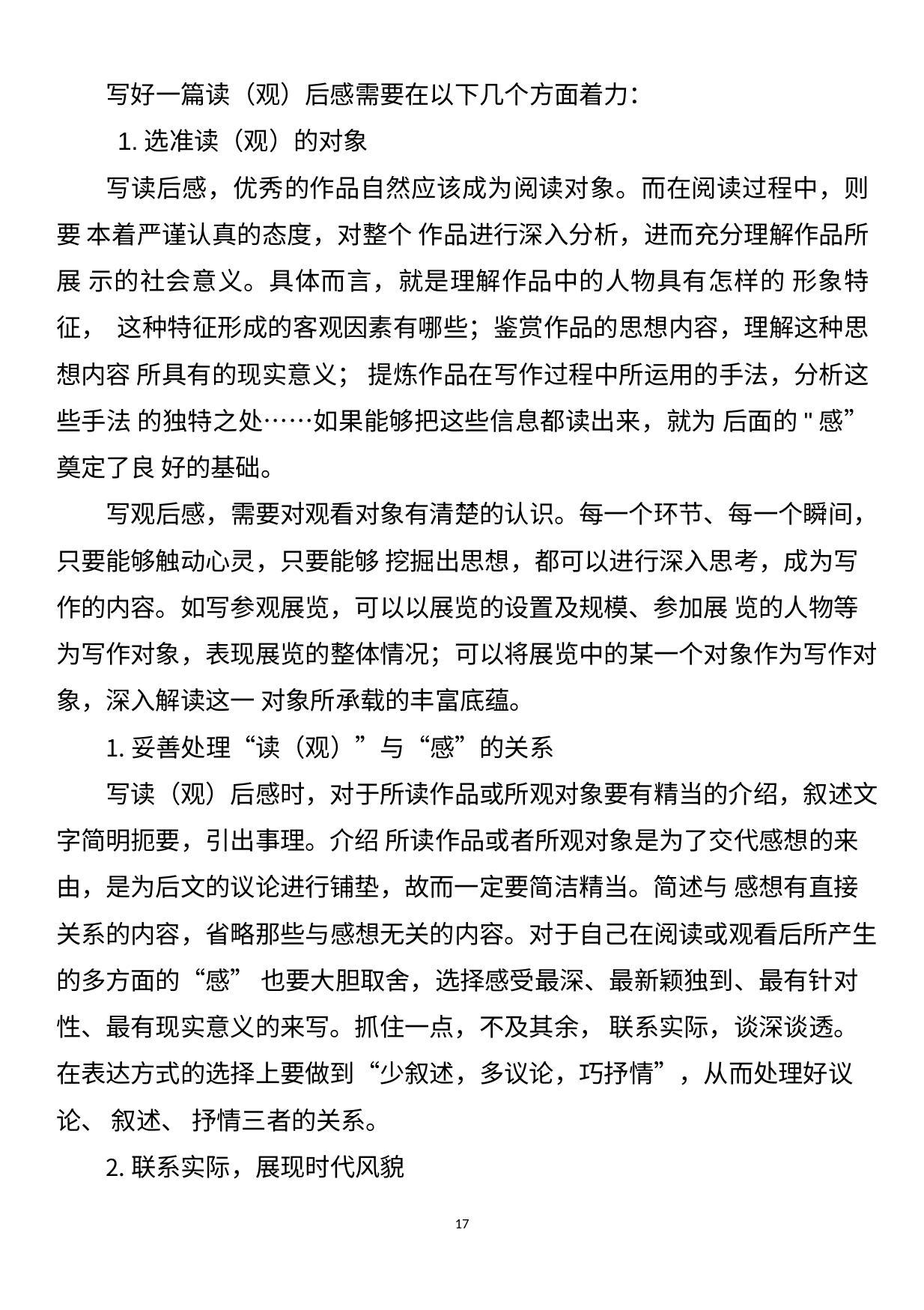

写好一篇读（观）后感需要在以下几个方面着力：  1.选准读（观）的对象
写读后感，优秀的作品自然应该成为阅读对象。而在阅读过程中，则要 本着严谨认真的态度，对整个 作品进行深入分析，进而充分理解作品所展 示的社会意义。具体而言，就是理解作品中的人物具有怎样的 形象特征，  这种特征形成的客观因素有哪些；鉴赏作品的思想内容，理解这种思想内容 所具有的现实意义； 提炼作品在写作过程中所运用的手法，分析这些手法 的独特之处……如果能够把这些信息都读出来，就为 后面的"感”奠定了良 好的基础。
写观后感，需要对观看对象有清楚的认识。每一个环节、每一个瞬间， 只要能够触动心灵，只要能够 挖掘出思想，都可以进行深入思考，成为写 作的内容。如写参观展览，可以以展览的设置及规模、参加展 览的人物等 为写作对象，表现展览的整体情况；可以将展览中的某一个对象作为写作对 象，深入解读这一 对象所承载的丰富底蕴。
妥善处理“读（观）”与“感”的关系
写读（观）后感时，对于所读作品或所观对象要有精当的介绍，叙述文 字简明扼要，引出事理。介绍 所读作品或者所观对象是为了交代感想的来 由，是为后文的议论进行铺垫，故而一定要简洁精当。简述与 感想有直接 关系的内容，省略那些与感想无关的内容。对于自己在阅读或观看后所产生 的多方面的“感” 也要大胆取舍，选择感受最深、最新颖独到、最有针对 性、最有现实意义的来写。抓住一点，不及其余， 联系实际，谈深谈透。 在表达方式的选择上要做到“少叙述，多议论，巧抒情”，从而处理好议论、 叙述、 抒情三者的关系。
联系实际，展现时代风貌
17